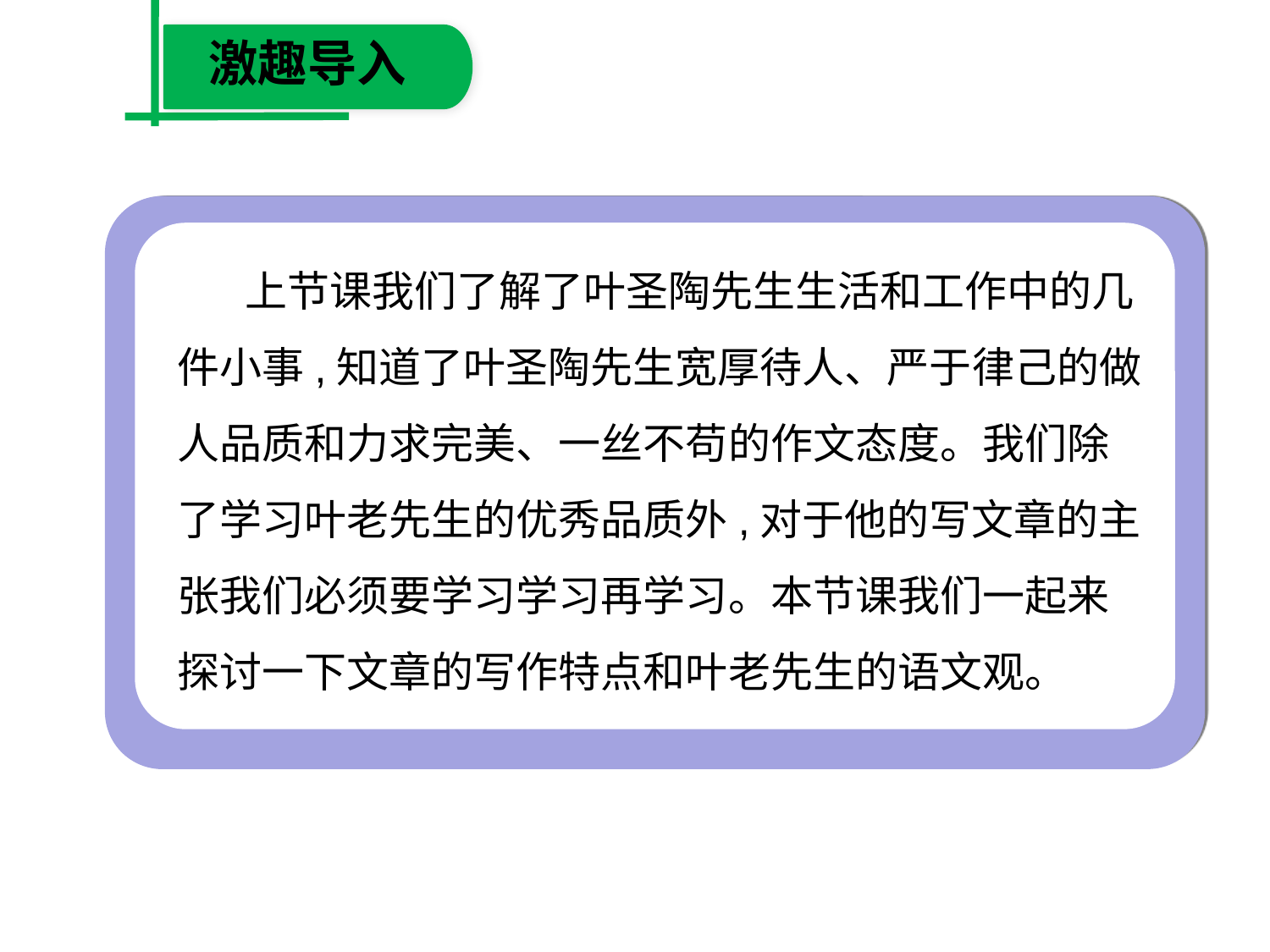

激趣导入

      上节课我们了解了叶圣陶先生生活和工作中的几件小事,知道了叶圣陶先生宽厚待人、严于律己的做人品质和力求完美、一丝不苟的作文态度。我们除了学习叶老先生的优秀品质外,对于他的写文章的主张我们必须要学习学习再学习。本节课我们一起来探讨一下文章的写作特点和叶老先生的语文观。